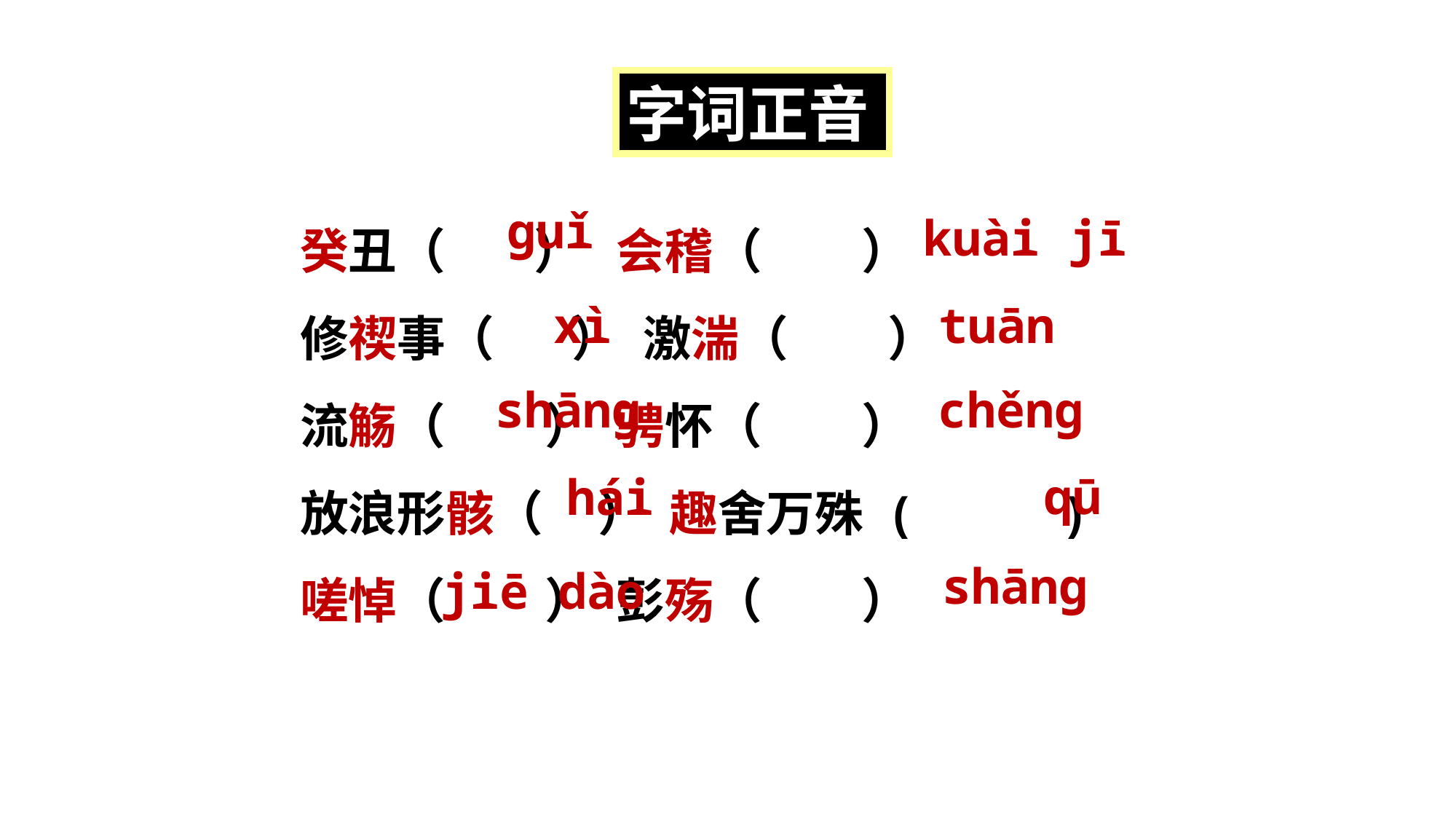

字词正音
癸丑（        ）   会稽（         ）
修禊事（       ）  激湍（         ）
流觞（         ）  骋怀（         ）
放浪形骸（     ）  趣舍万殊 (     )
嗟悼（         ）  彭殇（         ）
ɡuǐ
kuài jī
xì
tuān
shānɡ
chěnɡ
qū
hái
shānɡ
jiē dào